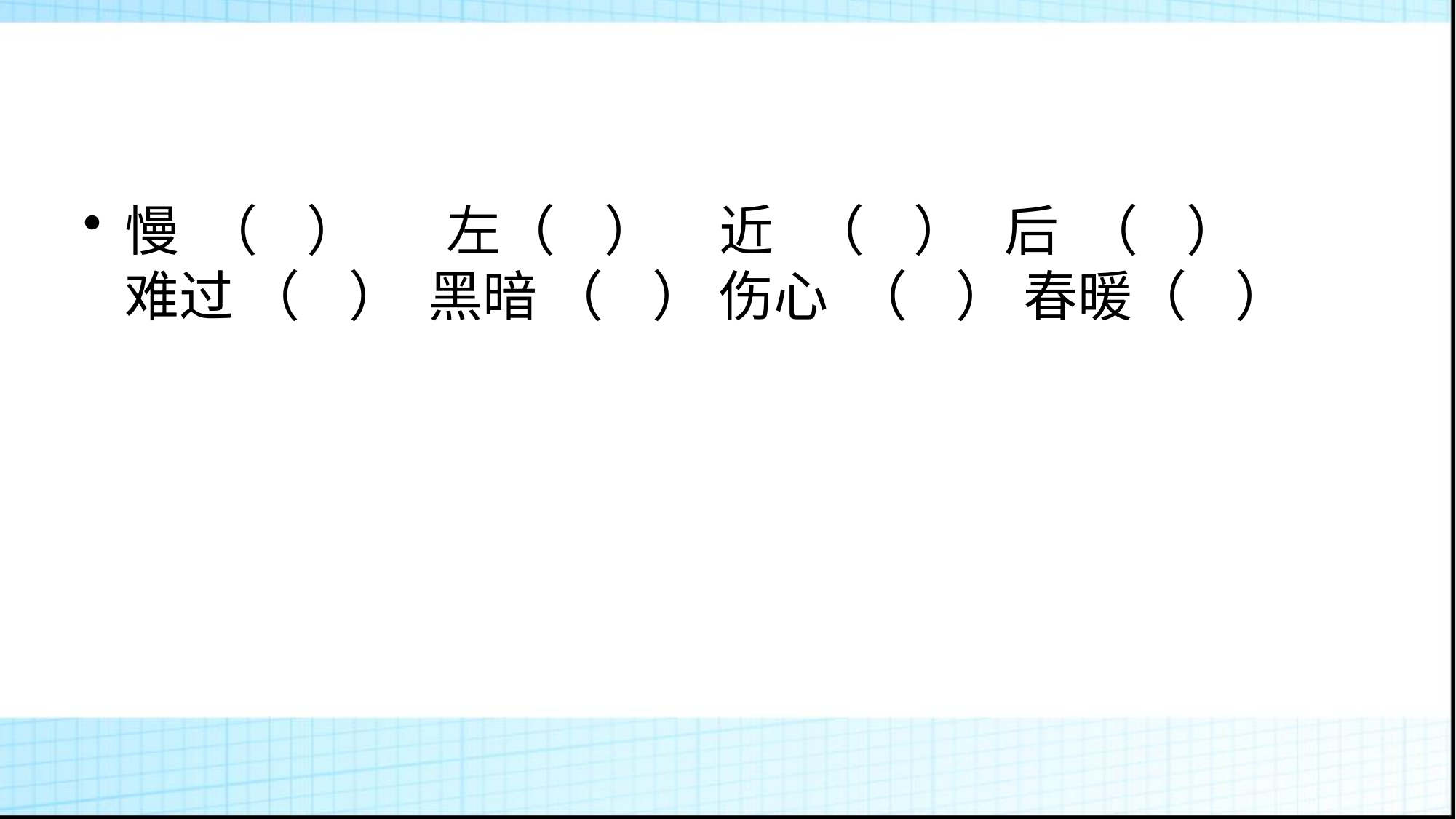

#
慢  （    ）       左（    ）     近   （    ）   后  （    ）           难过 （    ）  黑暗 （    ） 伤心  （    ） 春暖（    ）